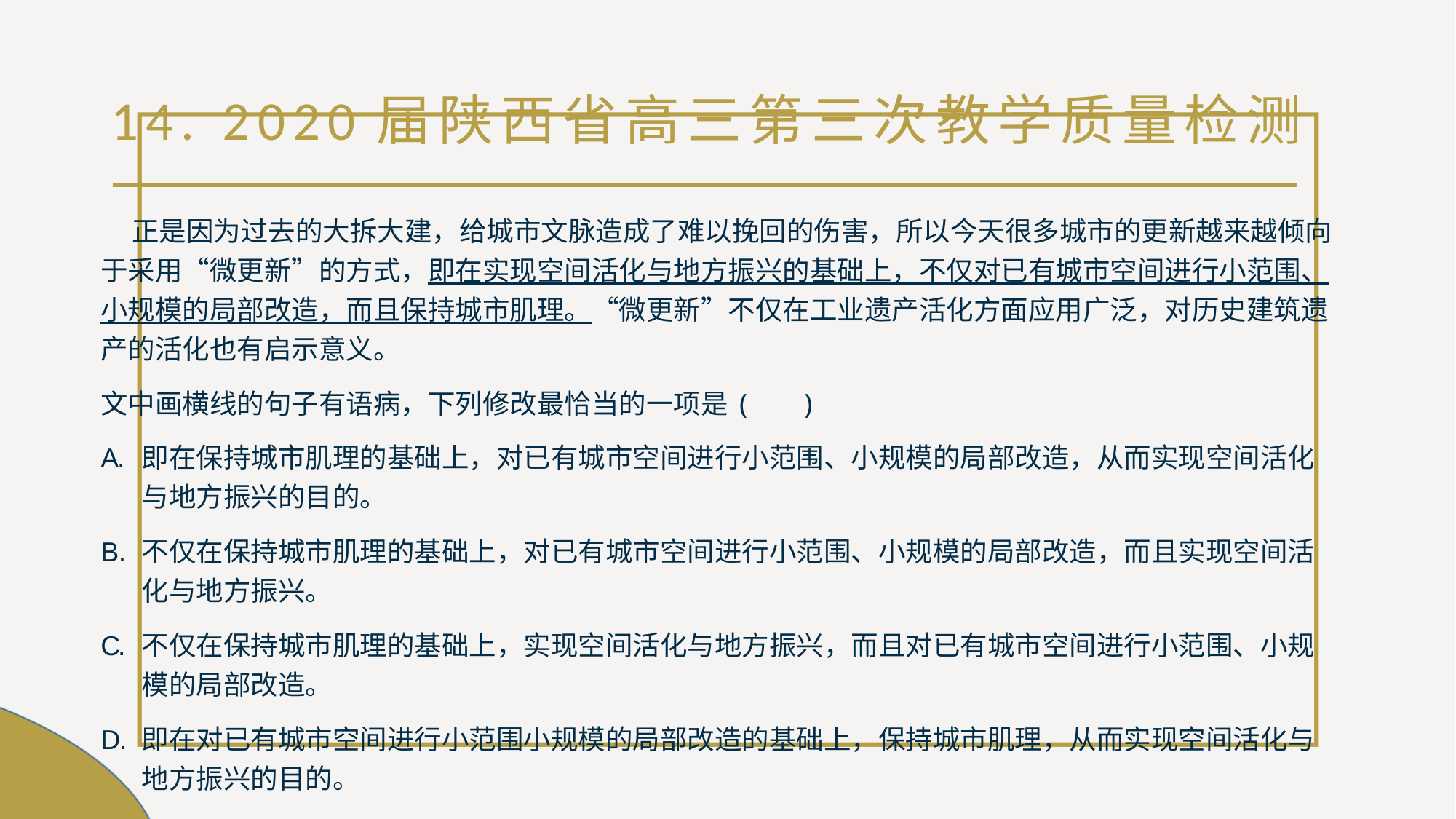

# 14. 2020届陕西省高三第三次教学质量检测
    正是因为过去的大拆大建，给城市文脉造成了难以挽回的伤害，所以今天很多城市的更新越来越倾向于采用“微更新”的方式，即在实现空间活化与地方振兴的基础上，不仅对已有城市空间进行小范围、小规模的局部改造，而且保持城市肌理。“微更新”不仅在工业遗产活化方面应用广泛，对历史建筑遗产的活化也有启示意义。
文中画横线的句子有语病，下列修改最恰当的一项是(   )
即在保持城市肌理的基础上，对已有城市空间进行小范围、小规模的局部改造，从而实现空间活化与地方振兴的目的。
不仅在保持城市肌理的基础上，对已有城市空间进行小范围、小规模的局部改造，而且实现空间活化与地方振兴。
不仅在保持城市肌理的基础上，实现空间活化与地方振兴，而且对已有城市空间进行小范围、小规模的局部改造。
即在对已有城市空间进行小范围小规模的局部改造的基础上，保持城市肌理，从而实现空间活化与地方振兴的目的。